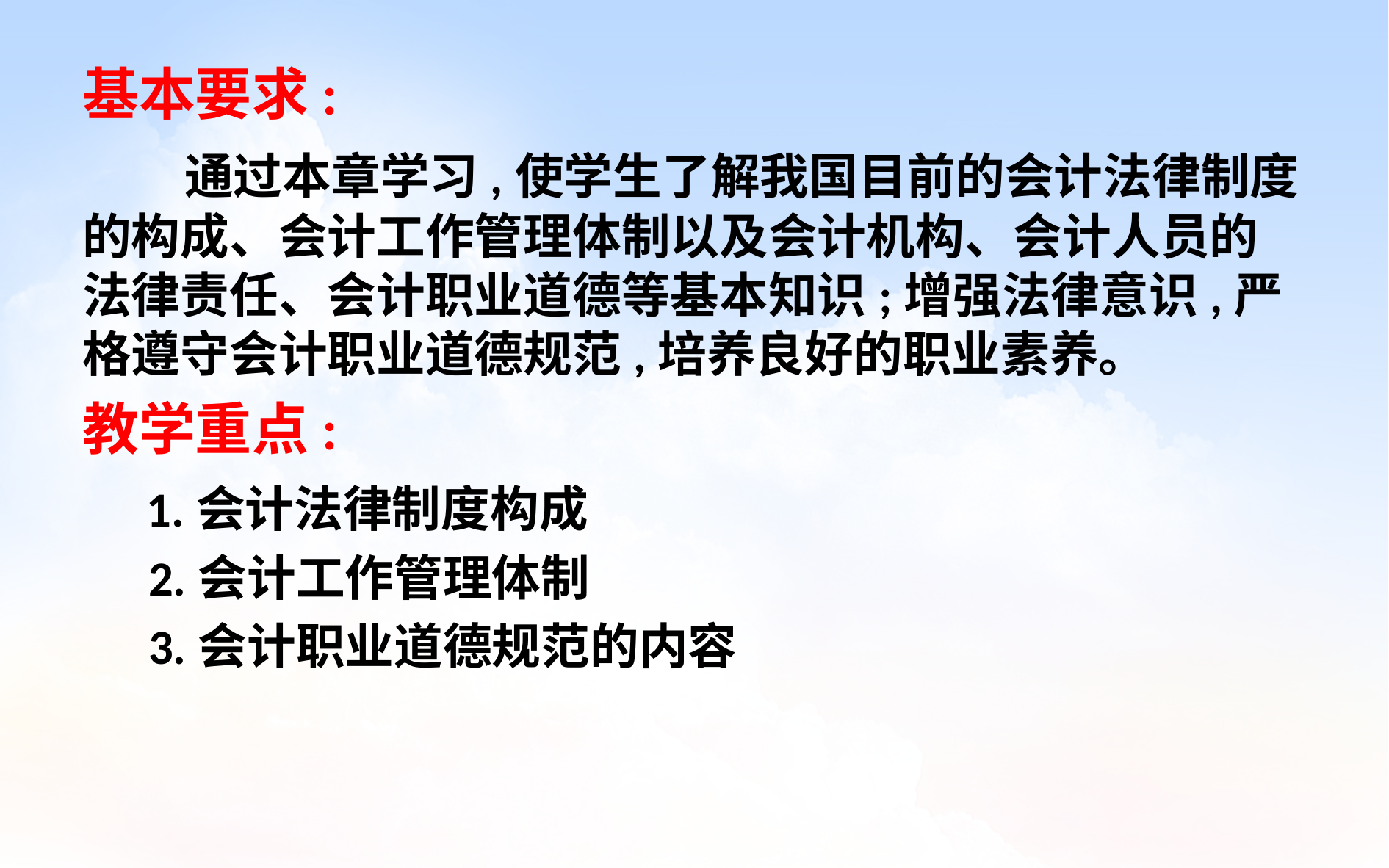

基本要求:
       通过本章学习,使学生了解我国目前的会计法律制度的构成、会计工作管理体制以及会计机构、会计人员的法律责任、会计职业道德等基本知识;增强法律意识,严格遵守会计职业道德规范,培养良好的职业素养。
教学重点:
     1.会计法律制度构成
      2.会计工作管理体制
      3.会计职业道德规范的内容